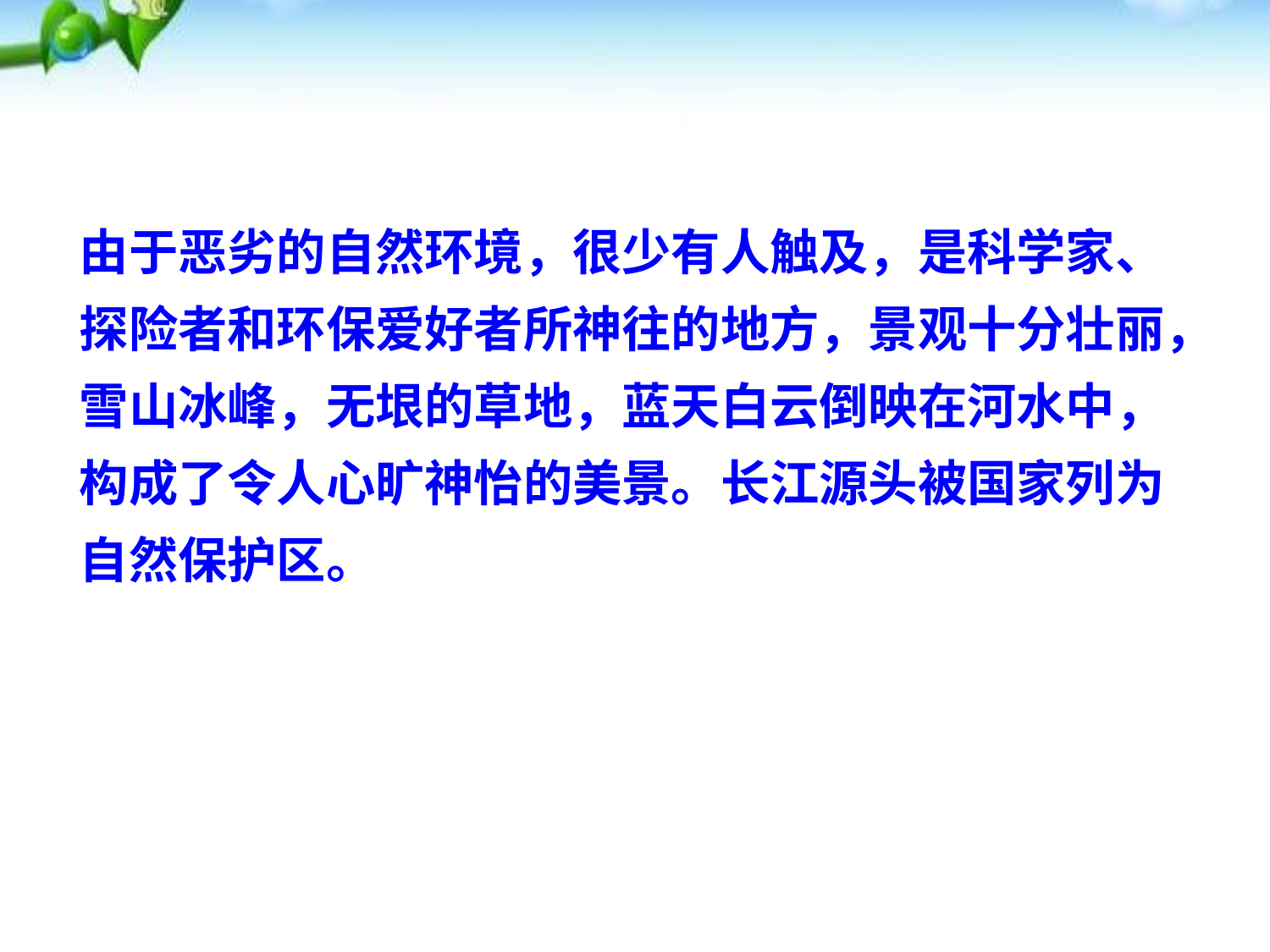

由于恶劣的自然环境，很少有人触及，是科学家、探险者和环保爱好者所神往的地方，景观十分壮丽，雪山冰峰，无垠的草地，蓝天白云倒映在河水中，构成了令人心旷神怡的美景。长江源头被国家列为自然保护区。